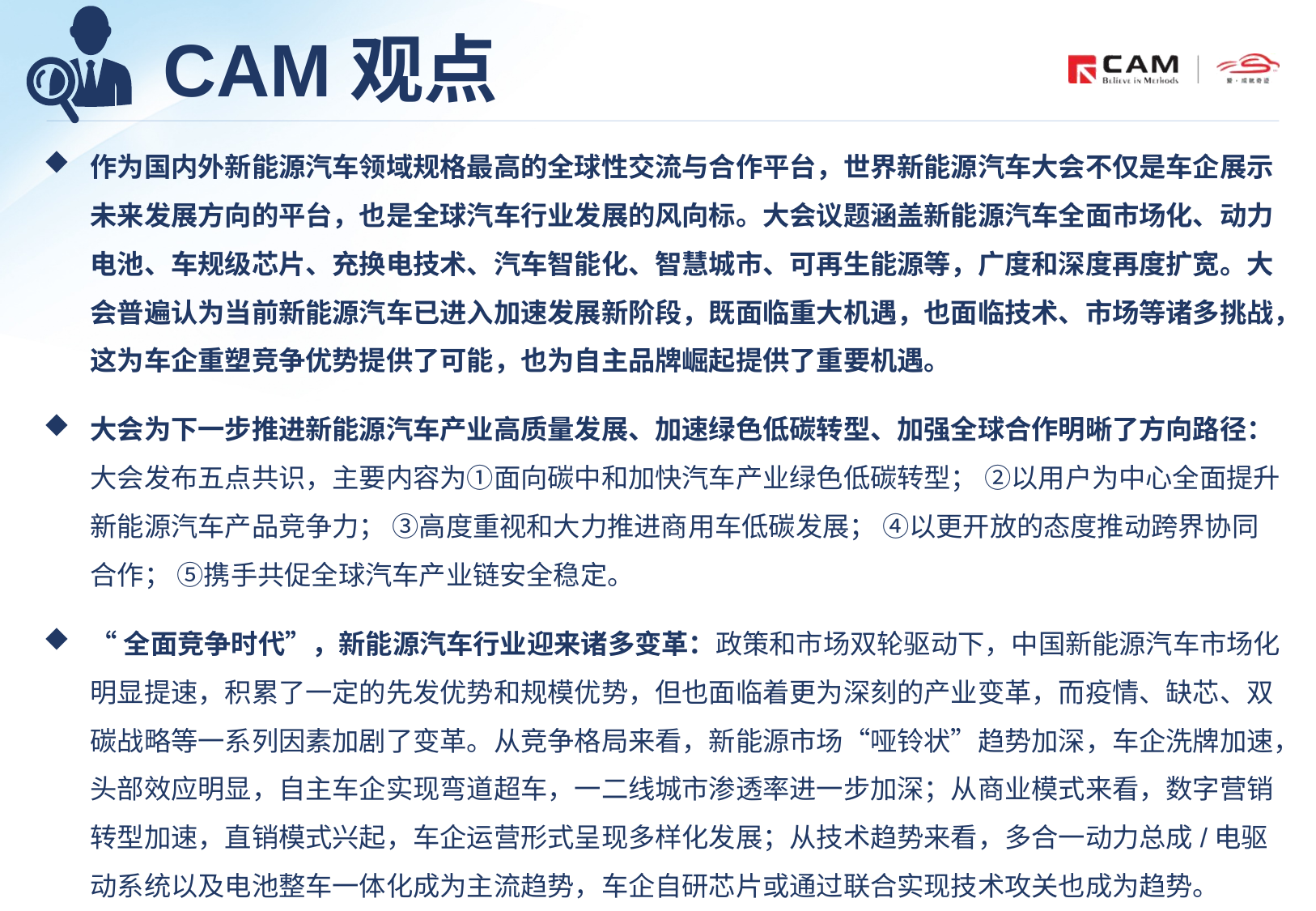

# CAM观点
作为国内外新能源汽车领域规格最高的全球性交流与合作平台，世界新能源汽车大会不仅是车企展示未来发展方向的平台，也是全球汽车行业发展的风向标。大会议题涵盖新能源汽车全面市场化、动力电池、车规级芯片、充换电技术、汽车智能化、智慧城市、可再生能源等，广度和深度再度扩宽。大会普遍认为当前新能源汽车已进入加速发展新阶段，既面临重大机遇，也面临技术、市场等诸多挑战，这为车企重塑竞争优势提供了可能，也为自主品牌崛起提供了重要机遇。
大会为下一步推进新能源汽车产业高质量发展、加速绿色低碳转型、加强全球合作明晰了方向路径：大会发布五点共识，主要内容为①面向碳中和加快汽车产业绿色低碳转型； ②以用户为中心全面提升新能源汽车产品竞争力； ③高度重视和大力推进商用车低碳发展； ④以更开放的态度推动跨界协同合作； ⑤携手共促全球汽车产业链安全稳定。
“全面竞争时代”，新能源汽车行业迎来诸多变革：政策和市场双轮驱动下，中国新能源汽车市场化明显提速，积累了一定的先发优势和规模优势，但也面临着更为深刻的产业变革，而疫情、缺芯、双碳战略等一系列因素加剧了变革。从竞争格局来看，新能源市场“哑铃状”趋势加深，车企洗牌加速，头部效应明显，自主车企实现弯道超车，一二线城市渗透率进一步加深；从商业模式来看，数字营销转型加速，直销模式兴起，车企运营形式呈现多样化发展；从技术趋势来看，多合一动力总成/电驱动系统以及电池整车一体化成为主流趋势，车企自研芯片或通过联合实现技术攻关也成为趋势。